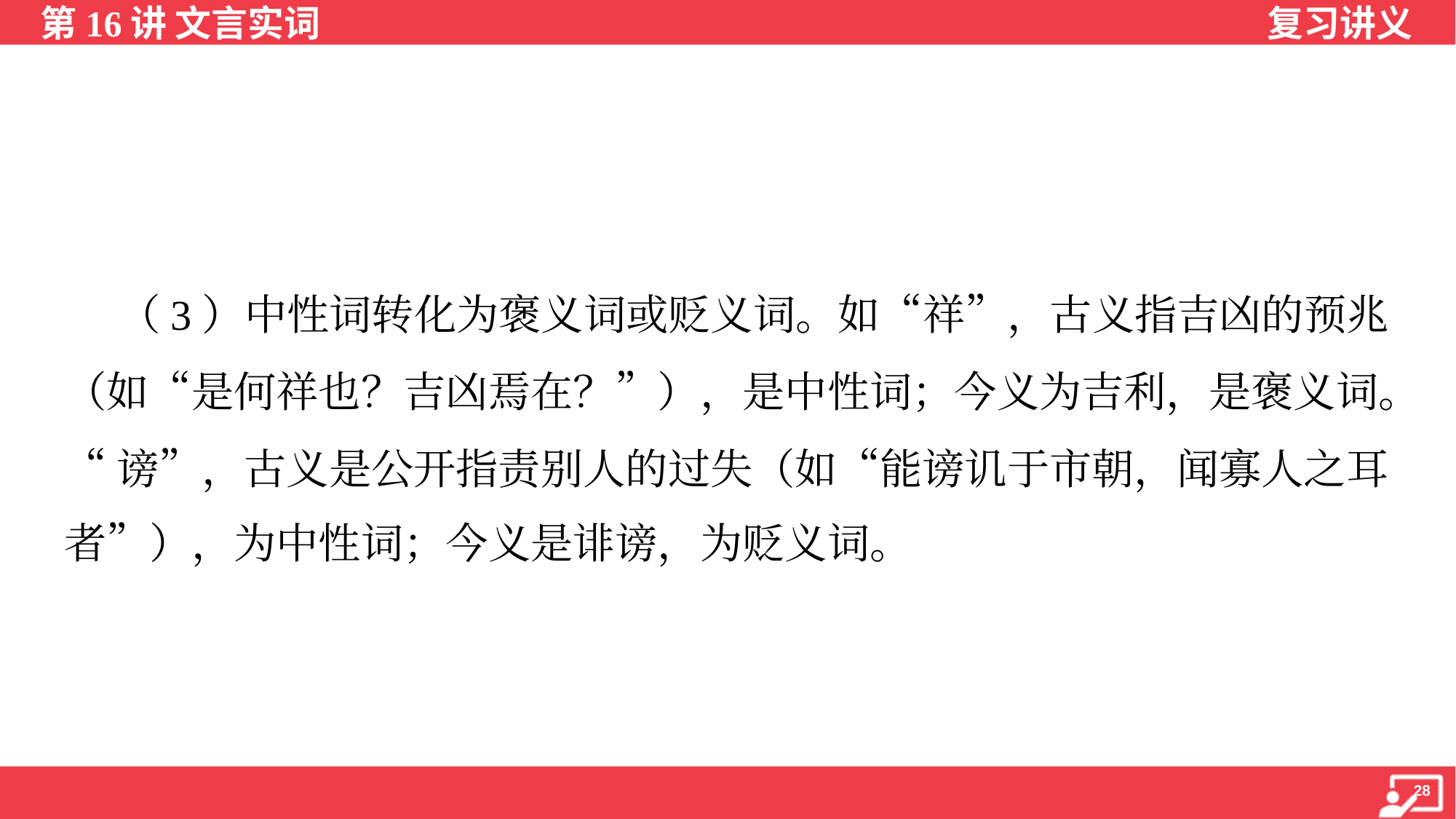

（3）中性词转化为褒义词或贬义词。如“祥”，古义指吉凶的预兆
（如“是何祥也？吉凶焉在？”），是中性词；今义为吉利，是褒义词。
“谤”，古义是公开指责别人的过失（如“能谤讥于市朝，闻寡人之耳
者”），为中性词；今义是诽谤，为贬义词。